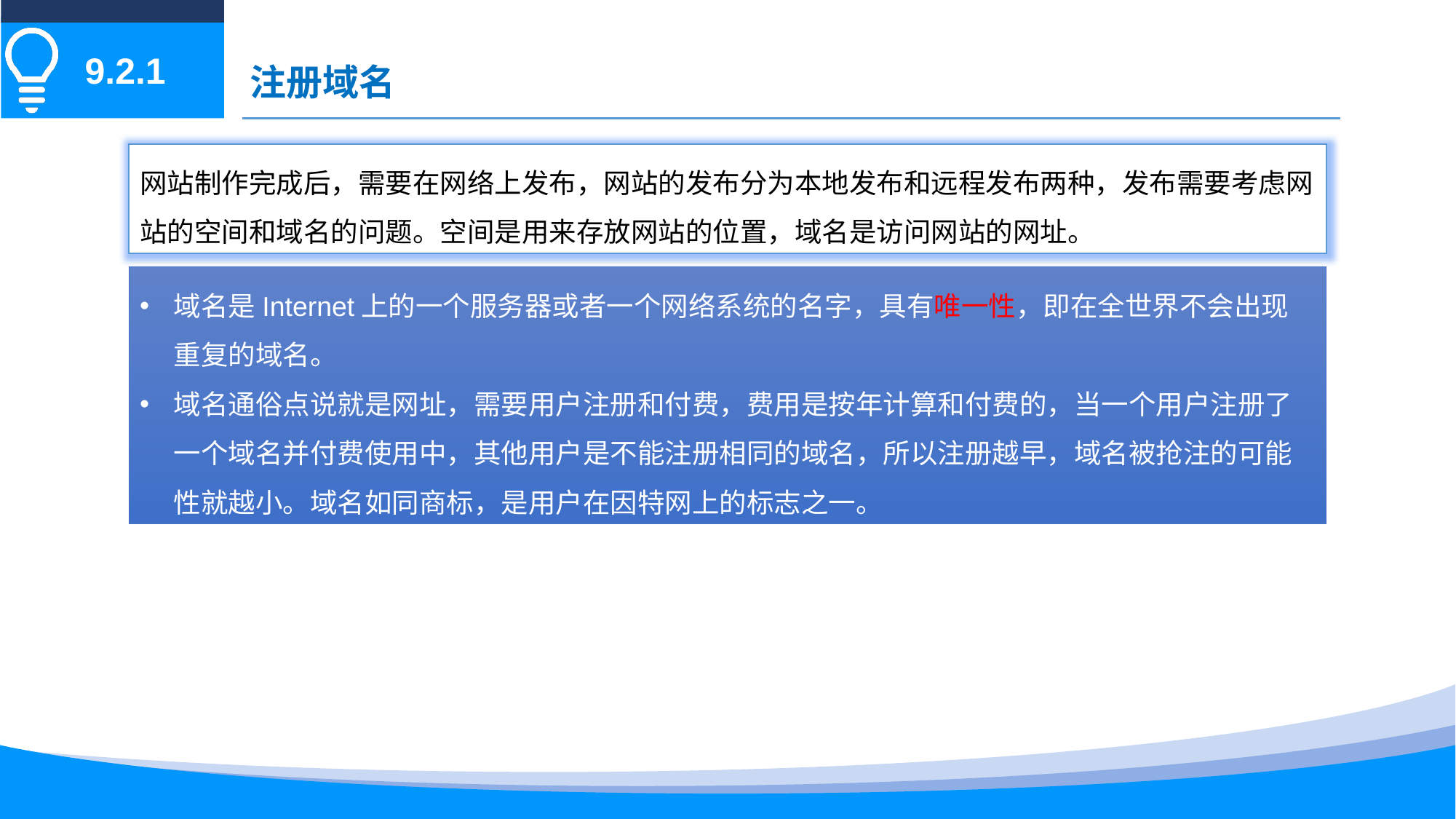

9.2.1
注册域名
网站制作完成后，需要在网络上发布，网站的发布分为本地发布和远程发布两种，发布需要考虑网站的空间和域名的问题。空间是用来存放网站的位置，域名是访问网站的网址。
域名是Internet上的一个服务器或者一个网络系统的名字，具有唯一性，即在全世界不会出现重复的域名。
域名通俗点说就是网址，需要用户注册和付费，费用是按年计算和付费的，当一个用户注册了一个域名并付费使用中，其他用户是不能注册相同的域名，所以注册越早，域名被抢注的可能性就越小。域名如同商标，是用户在因特网上的标志之一。